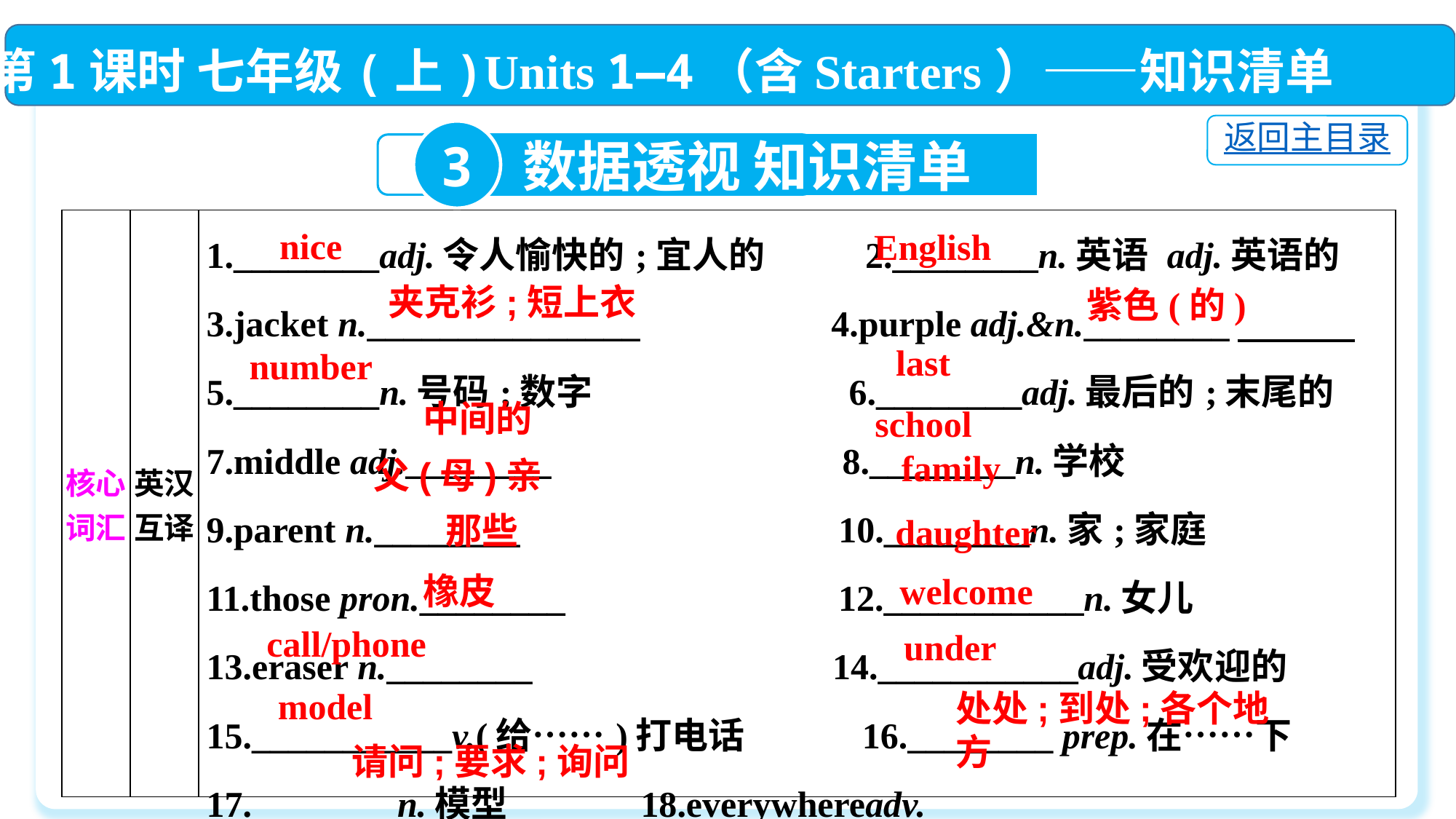

第1课时 七年级(上)Units 1—4（含Starters）——知识清单

返回主目录
3

数据透视 知识清单
| 核心词汇 | 英汉互译 | 1.\_\_\_\_\_\_\_\_adj.令人愉快的;宜人的 2.\_\_\_\_\_\_\_\_n.英语 adj.英语的 3.jacket n.\_\_\_\_\_\_\_\_\_\_\_\_\_\_\_ 4.purple adj.&n.\_\_\_\_\_\_\_\_　　　 5.\_\_\_\_\_\_\_\_n.号码;数字 6.\_\_\_\_\_\_\_\_adj.最后的;末尾的 7.middle adj.\_\_\_\_\_\_\_\_ 8.\_\_\_\_\_\_\_\_n.学校 9.parent n.\_\_\_\_\_\_\_\_ 10.\_\_\_\_\_\_\_\_n.家;家庭 11.those pron.\_\_\_\_\_\_\_\_ 12.\_\_\_\_\_\_\_\_\_\_\_n.女儿 13.eraser n.\_\_\_\_\_\_\_\_ 14.\_\_\_\_\_\_\_\_\_\_\_adj.受欢迎的 15.\_\_\_\_\_\_\_\_\_\_\_v.(给……)打电话 16.\_\_\_\_\_\_\_\_ prep.在……下 17.\_\_\_\_\_\_\_\_n.模型 18.everywhereadv. \_\_\_\_\_\_\_\_\_\_\_\_\_\_\_\_\_\_\_\_\_ 19.askv.\_\_\_\_\_\_\_\_\_\_\_\_\_\_\_\_\_\_\_ |
| --- | --- | --- |
 nice
English

夹克衫;短上衣
紫色(的)
last
number
中间的
school
family
父(母)亲
那些
daughter
橡皮
welcome
call/phone
under
model
处处;到处;各个地方
请问;要求;询问